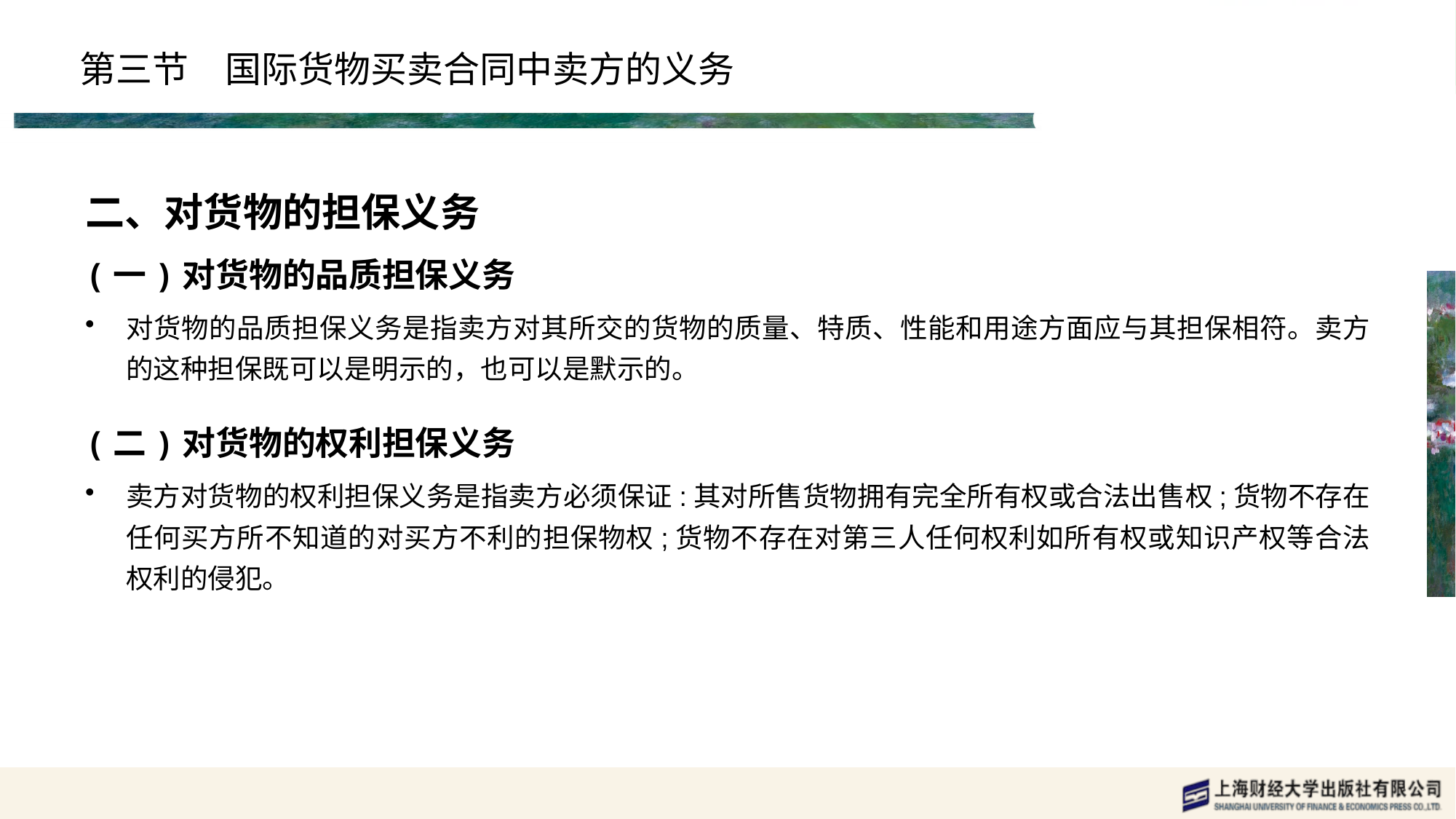

# 第三节　国际货物买卖合同中卖方的义务
二、对货物的担保义务
(一)对货物的品质担保义务
对货物的品质担保义务是指卖方对其所交的货物的质量、特质、性能和用途方面应与其担保相符。卖方的这种担保既可以是明示的，也可以是默示的。
(二)对货物的权利担保义务
卖方对货物的权利担保义务是指卖方必须保证:其对所售货物拥有完全所有权或合法出售权;货物不存在任何买方所不知道的对买方不利的担保物权;货物不存在对第三人任何权利如所有权或知识产权等合法权利的侵犯。